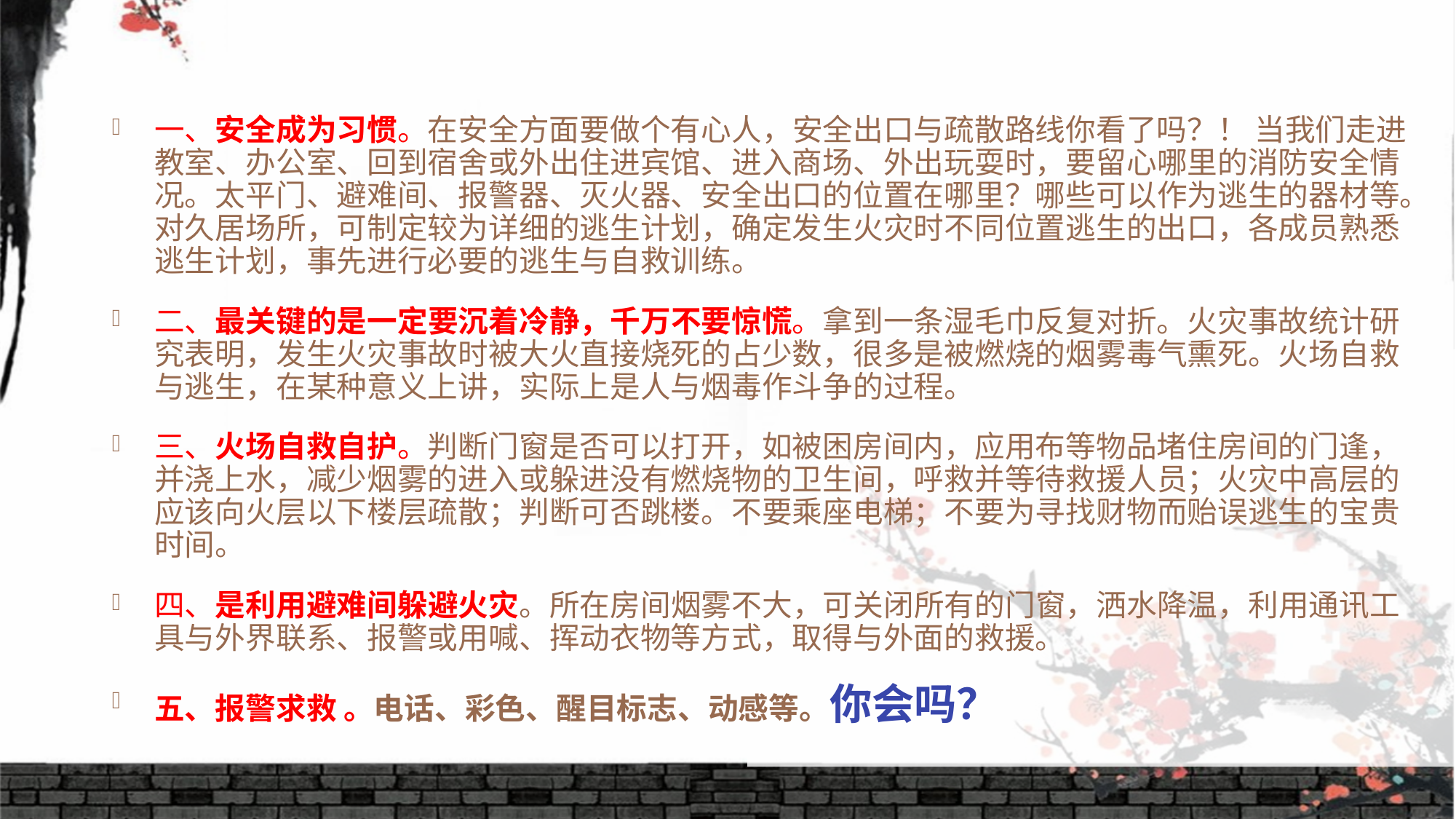

一、安全成为习惯。在安全方面要做个有心人，安全出口与疏散路线你看了吗？！ 当我们走进教室、办公室、回到宿舍或外出住进宾馆、进入商场、外出玩耍时，要留心哪里的消防安全情况。太平门、避难间、报警器、灭火器、安全出口的位置在哪里？哪些可以作为逃生的器材等。对久居场所，可制定较为详细的逃生计划，确定发生火灾时不同位置逃生的出口，各成员熟悉逃生计划，事先进行必要的逃生与自救训练。
二、最关键的是一定要沉着冷静，千万不要惊慌。拿到一条湿毛巾反复对折。火灾事故统计研究表明，发生火灾事故时被大火直接烧死的占少数，很多是被燃烧的烟雾毒气熏死。火场自救与逃生，在某种意义上讲，实际上是人与烟毒作斗争的过程。
三、火场自救自护。判断门窗是否可以打开，如被困房间内，应用布等物品堵住房间的门逢，并浇上水，减少烟雾的进入或躲进没有燃烧物的卫生间，呼救并等待救援人员；火灾中高层的应该向火层以下楼层疏散；判断可否跳楼。不要乘座电梯；不要为寻找财物而贻误逃生的宝贵时间。
四、是利用避难间躲避火灾。所在房间烟雾不大，可关闭所有的门窗，洒水降温，利用通讯工具与外界联系、报警或用喊、挥动衣物等方式，取得与外面的救援。
五、报警求救 。电话、彩色、醒目标志、动感等。你会吗？